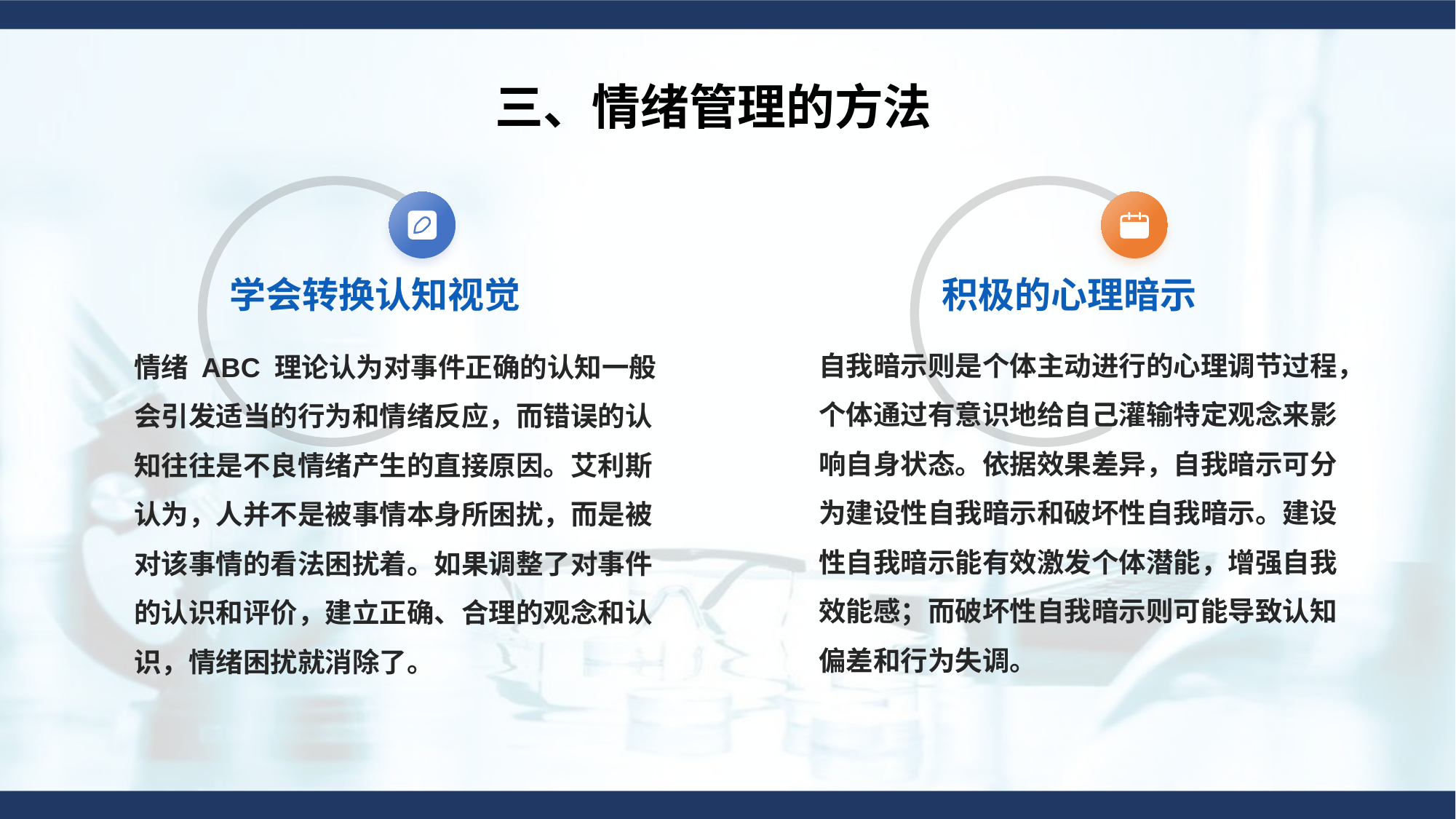

三、情绪管理的方法

积极的心理暗示
学会转换认知视觉

情绪 ABC 理论认为对事件正确的认知一般会引发适当的行为和情绪反应，而错误的认知往往是不良情绪产生的直接原因。艾利斯认为，人并不是被事情本身所困扰，而是被对该事情的看法困扰着。如果调整了对事件的认识和评价，建立正确、合理的观念和认识，情绪困扰就消除了。
自我暗示则是个体主动进行的心理调节过程，个体通过有意识地给自己灌输特定观念来影响自身状态。依据效果差异，自我暗示可分为建设性自我暗示和破坏性自我暗示。建设性自我暗示能有效激发个体潜能，增强自我效能感；而破坏性自我暗示则可能导致认知偏差和行为失调。